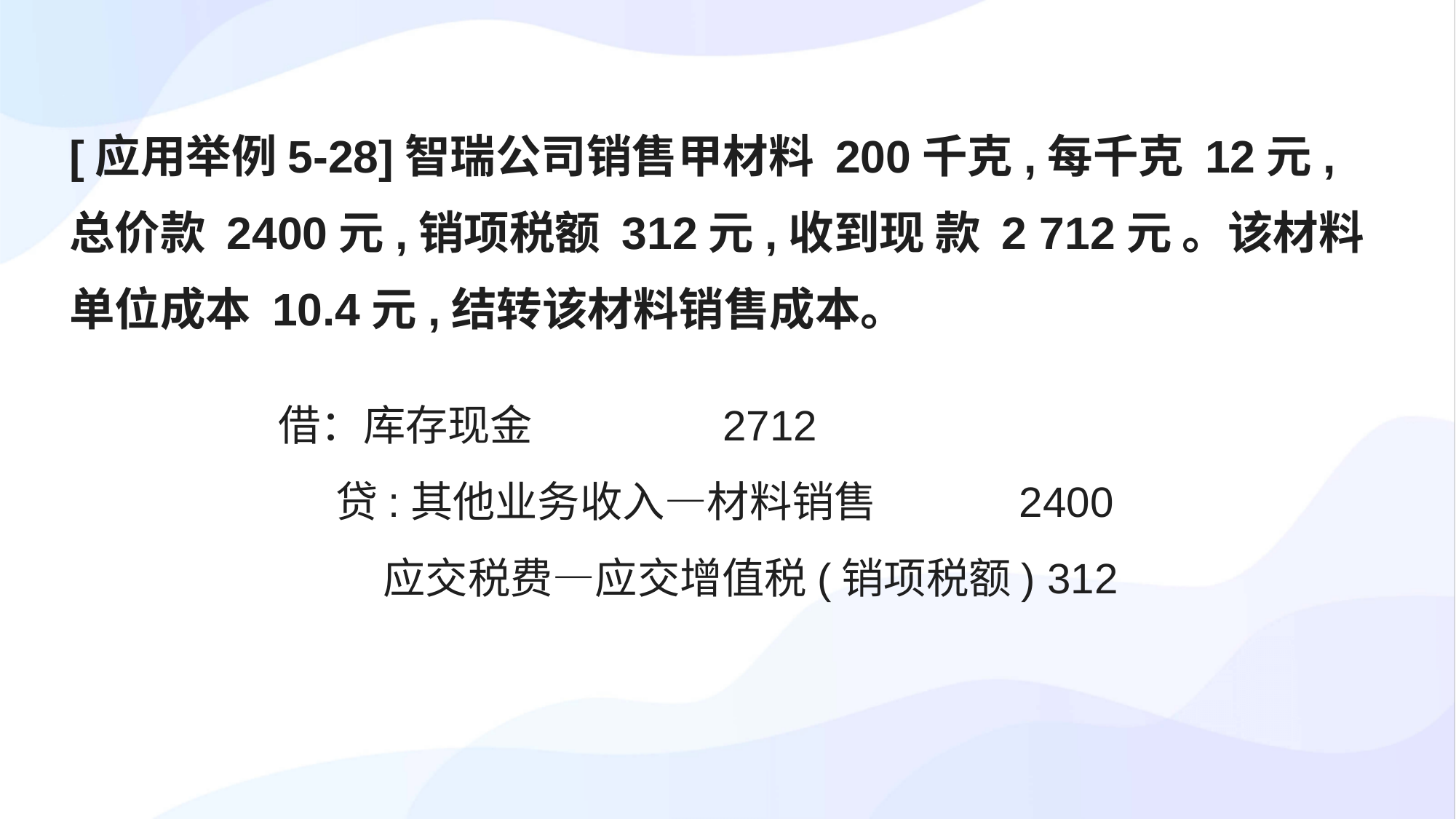

[应用举例5-28]智瑞公司销售甲材料 200千克,每千克 12元,总价款 2400元,销项税额 312元,收到现 款 2 712元 。该材料单位成本 10.4元,结转该材料销售成本。
借：库存现金                   2712
     贷:其他业务收入—材料销售              2400
          应交税费—应交增值税(销项税额) 312